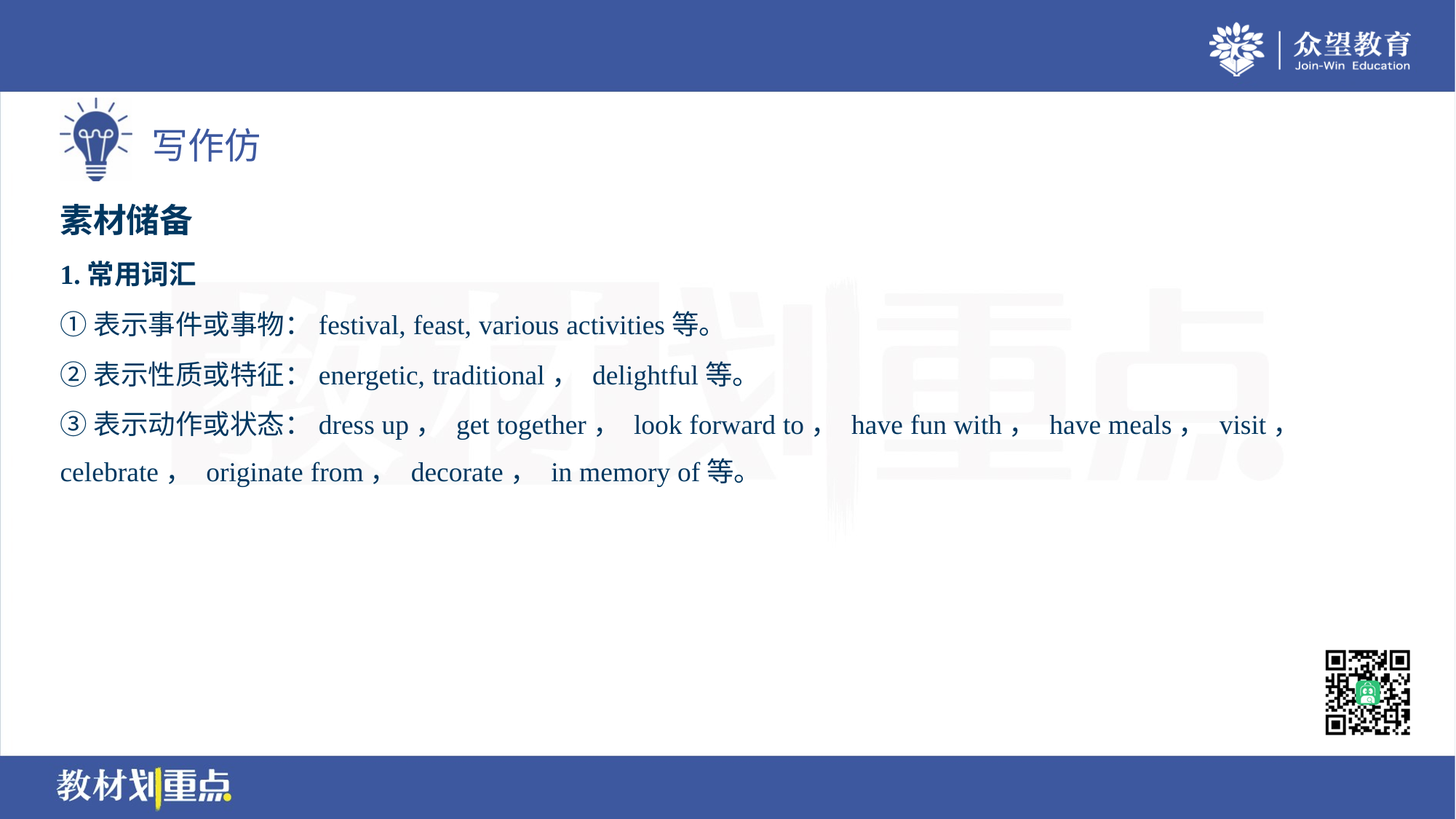

素材储备
1.常用词汇
①表示事件或事物：festival, feast, various activities等。
②表示性质或特征：energetic, traditional， delightful等。
③表示动作或状态：dress up， get together， look forward to， have fun with， have meals， visit，
celebrate， originate from， decorate， in memory of等。